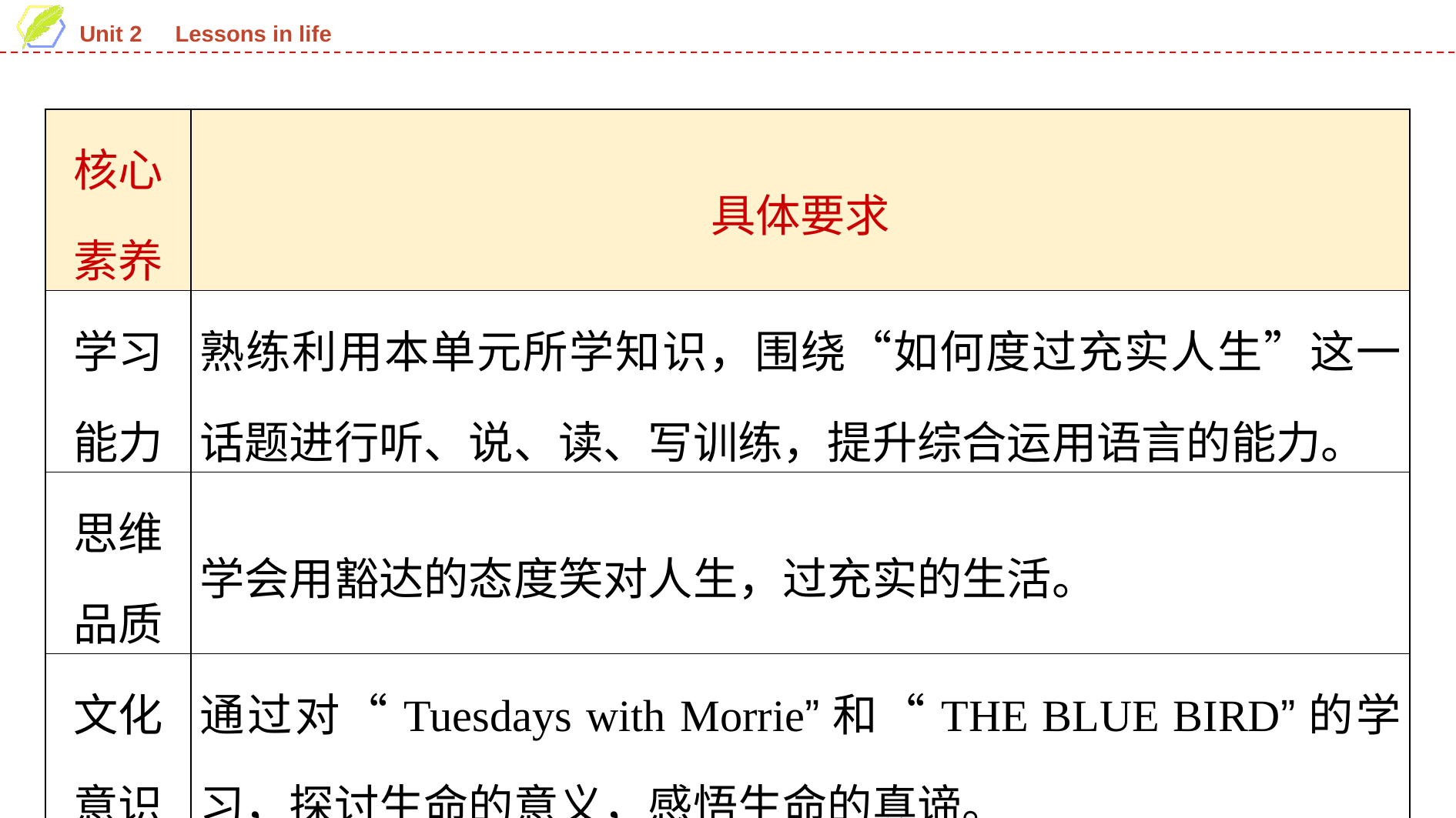

| 核心素养 | 具体要求 |
| --- | --- |
| 学习能力 | 熟练利用本单元所学知识，围绕“如何度过充实人生”这一话题进行听、说、读、写训练，提升综合运用语言的能力。 |
| 思维品质 | 学会用豁达的态度笑对人生，过充实的生活。 |
| 文化意识 | 通过对“Tuesdays with Morrie”和“THE BLUE BIRD”的学习，探讨生命的意义，感悟生命的真谛。 |